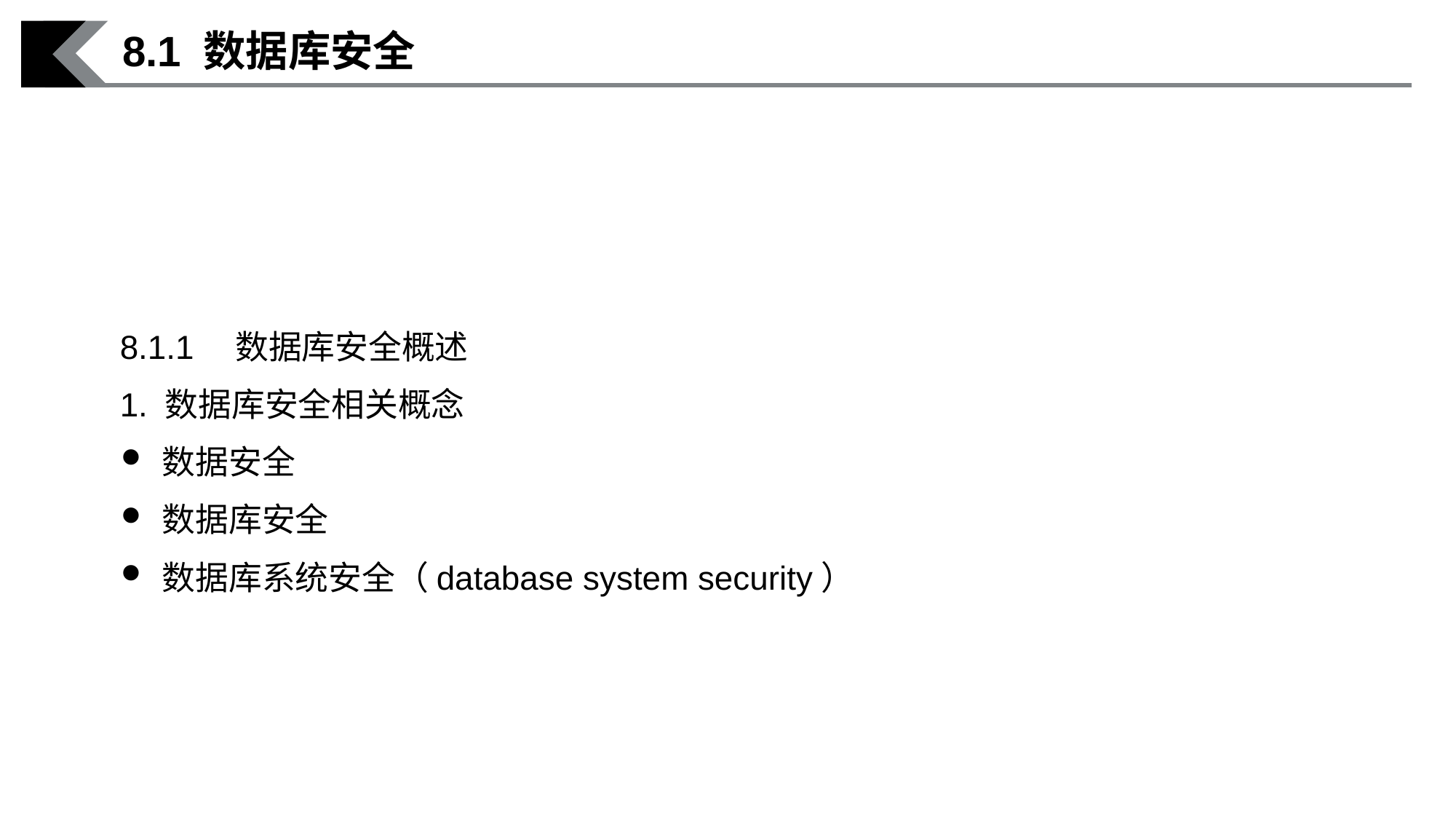

8.1 数据库安全
8.1.1　数据库安全概述
1. 数据库安全相关概念
数据安全
数据库安全
数据库系统安全（database system security）